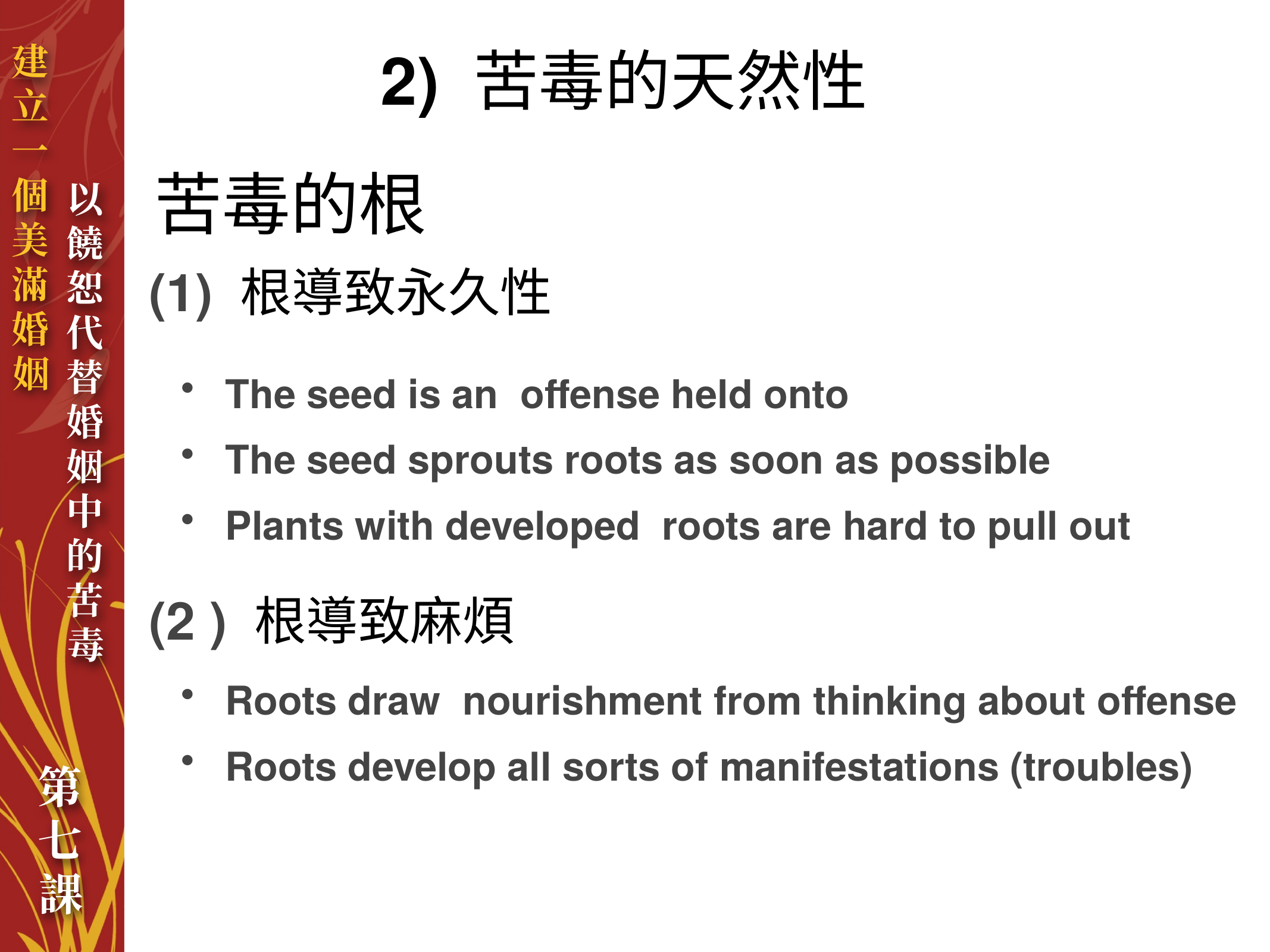

# 2) 苦毒的天然性
苦毒的根
(1) 根導致永久性
The seed is an  offense held onto
The seed sprouts roots as soon as possible
Plants with developed  roots are hard to pull out
(2 ) 根導致麻煩
Roots draw  nourishment from thinking about offense
Roots develop all sorts of manifestations (troubles)